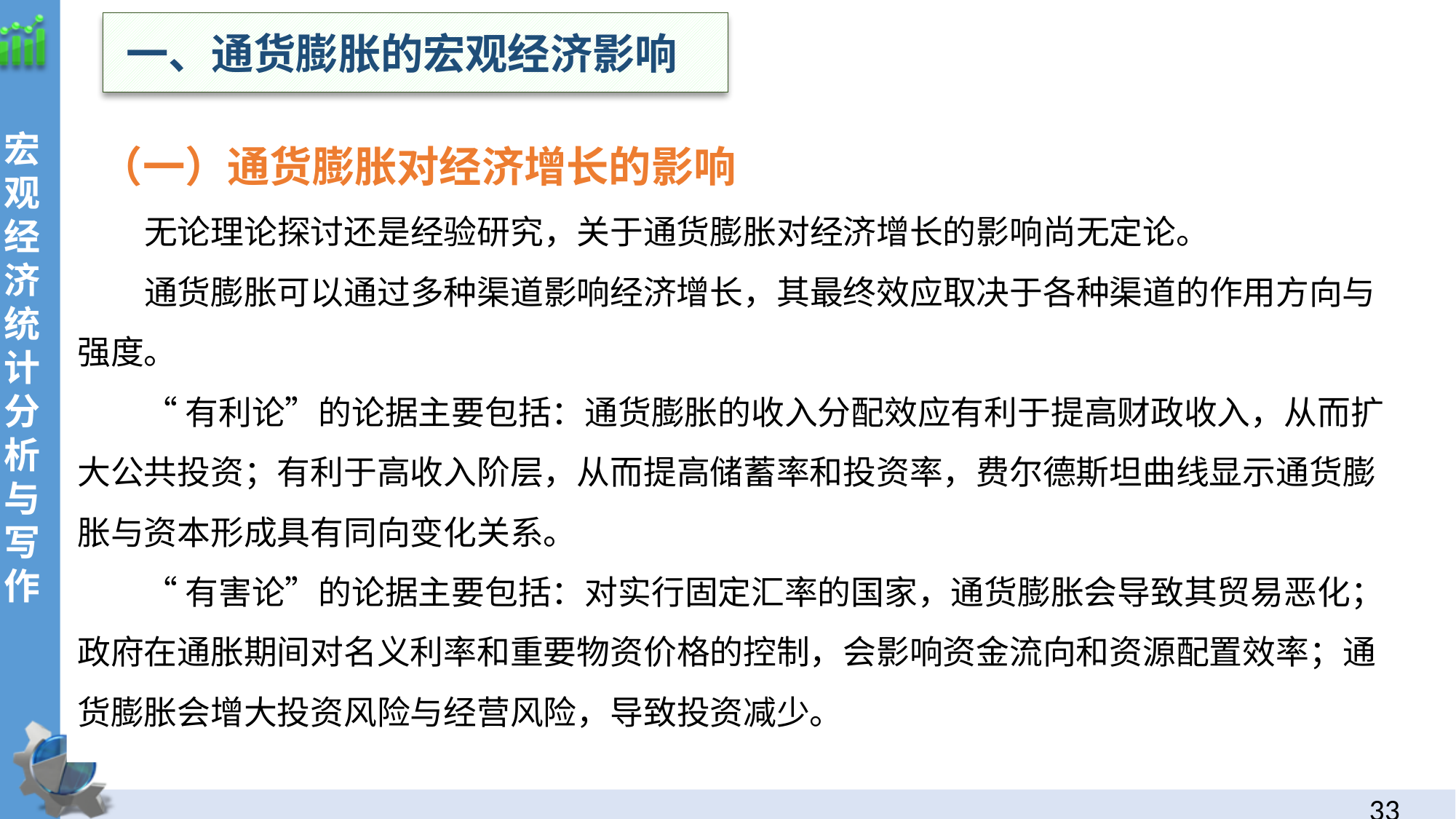

一、通货膨胀的宏观经济影响
  （一）通货膨胀对经济增长的影响
无论理论探讨还是经验研究，关于通货膨胀对经济增长的影响尚无定论。
通货膨胀可以通过多种渠道影响经济增长，其最终效应取决于各种渠道的作用方向与强度。
“有利论”的论据主要包括：通货膨胀的收入分配效应有利于提高财政收入，从而扩大公共投资；有利于高收入阶层，从而提高储蓄率和投资率，费尔德斯坦曲线显示通货膨胀与资本形成具有同向变化关系。
“有害论”的论据主要包括：对实行固定汇率的国家，通货膨胀会导致其贸易恶化；政府在通胀期间对名义利率和重要物资价格的控制，会影响资金流向和资源配置效率；通货膨胀会增大投资风险与经营风险，导致投资减少。

33